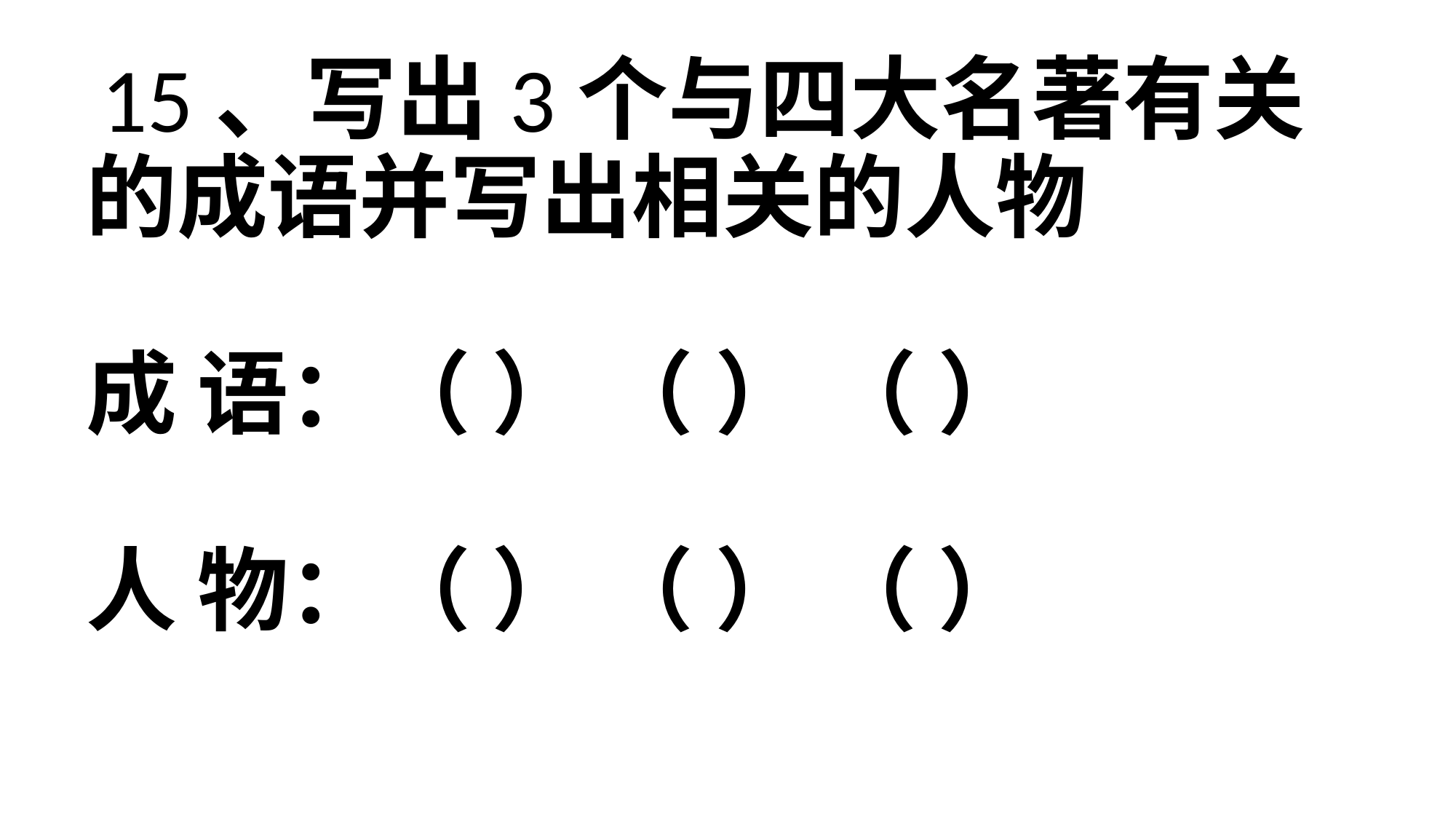

# 15、写出3个与四大名著有关的成语并写出相关的人物 成 语：（ ） （ ） （ ） 人 物：（ ） （ ） （ ）